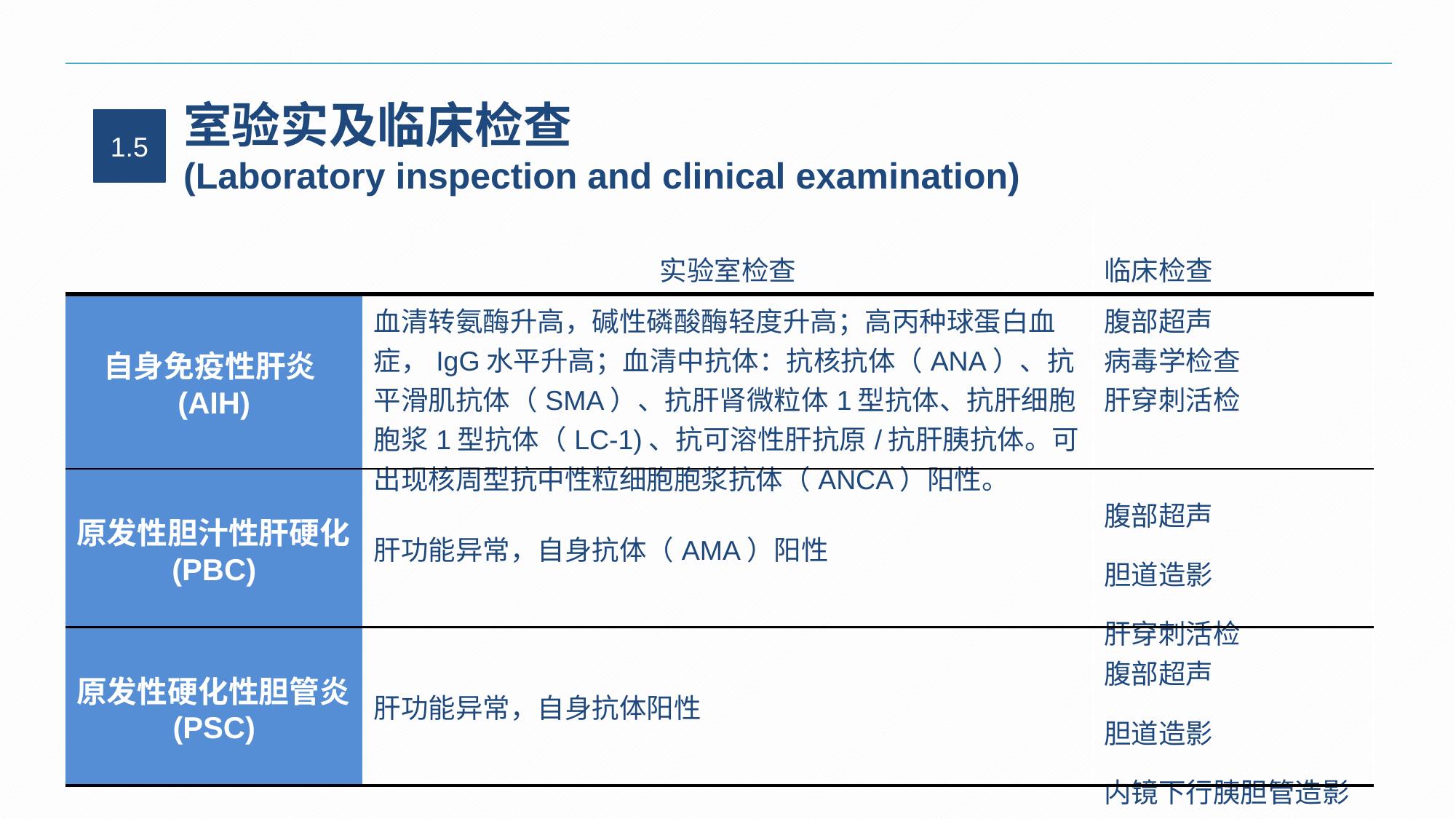

室验实及临床检查
(Laboratory inspection and clinical examination)
1.5
|  | 实验室检查 | 临床检查 |
| --- | --- | --- |
| 自身免疫性肝炎(AIH) | 血清转氨酶升高，碱性磷酸酶轻度升高；高丙种球蛋白血症，IgG水平升高；血清中抗体：抗核抗体（ANA）、抗平滑肌抗体（SMA）、抗肝肾微粒体1型抗体、抗肝细胞胞浆1型抗体（LC-1)、抗可溶性肝抗原/抗肝胰抗体。可出现核周型抗中性粒细胞胞浆抗体（ANCA）阳性。 | 腹部超声 病毒学检查 肝穿刺活检 |
| 原发性胆汁性肝硬化(PBC) | 肝功能异常，自身抗体（AMA）阳性 | 腹部超声 胆道造影 肝穿刺活检 |
| 原发性硬化性胆管炎(PSC) | 肝功能异常，自身抗体阳性 | 腹部超声 胆道造影 内镜下行胰胆管造影 |